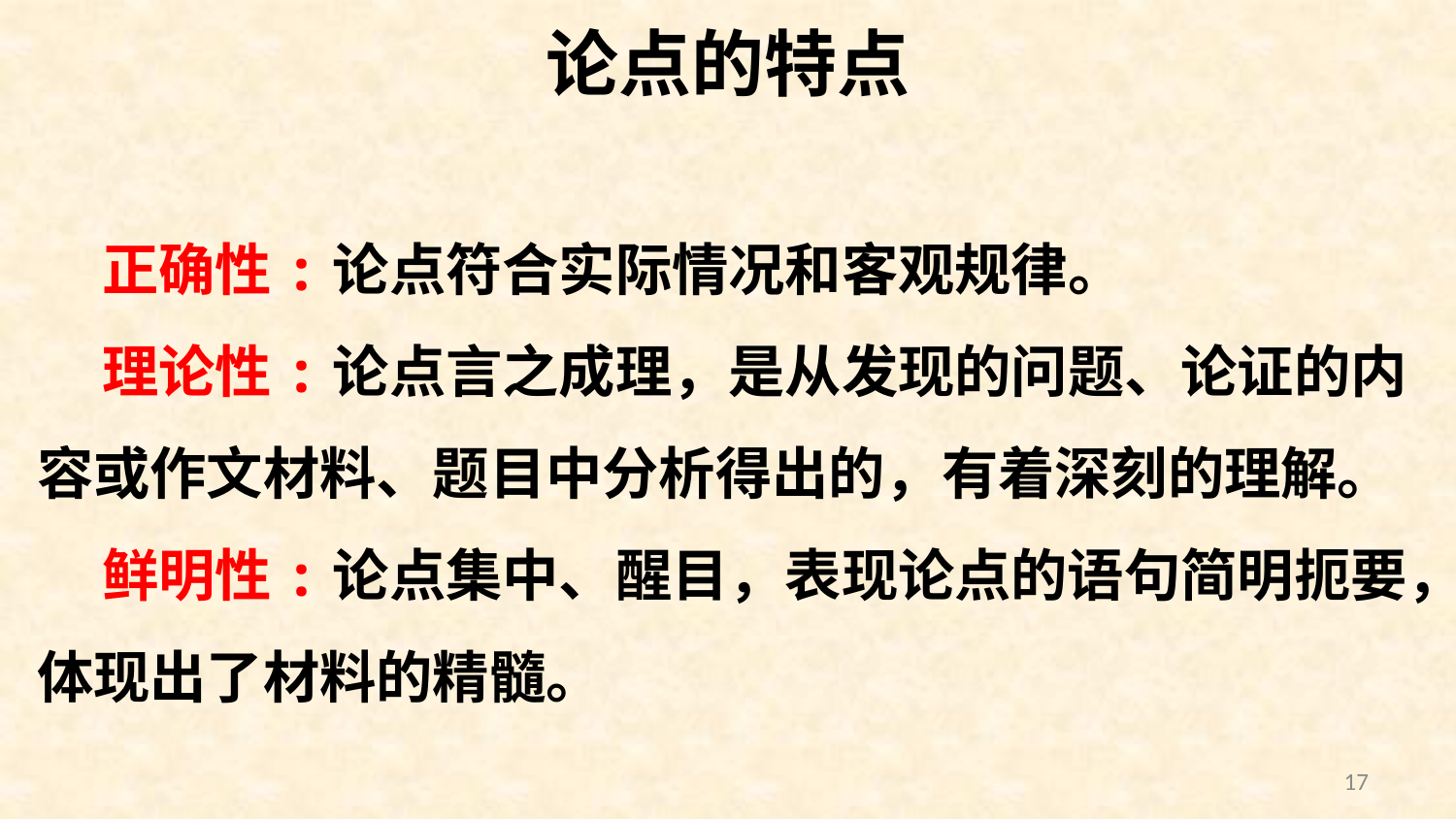

论点的特点
    正确性:论点符合实际情况和客观规律。
    理论性:论点言之成理，是从发现的问题、论证的内容或作文材料、题目中分析得出的，有着深刻的理解。
    鲜明性:论点集中、醒目，表现论点的语句简明扼要，体现出了材料的精髓。
17